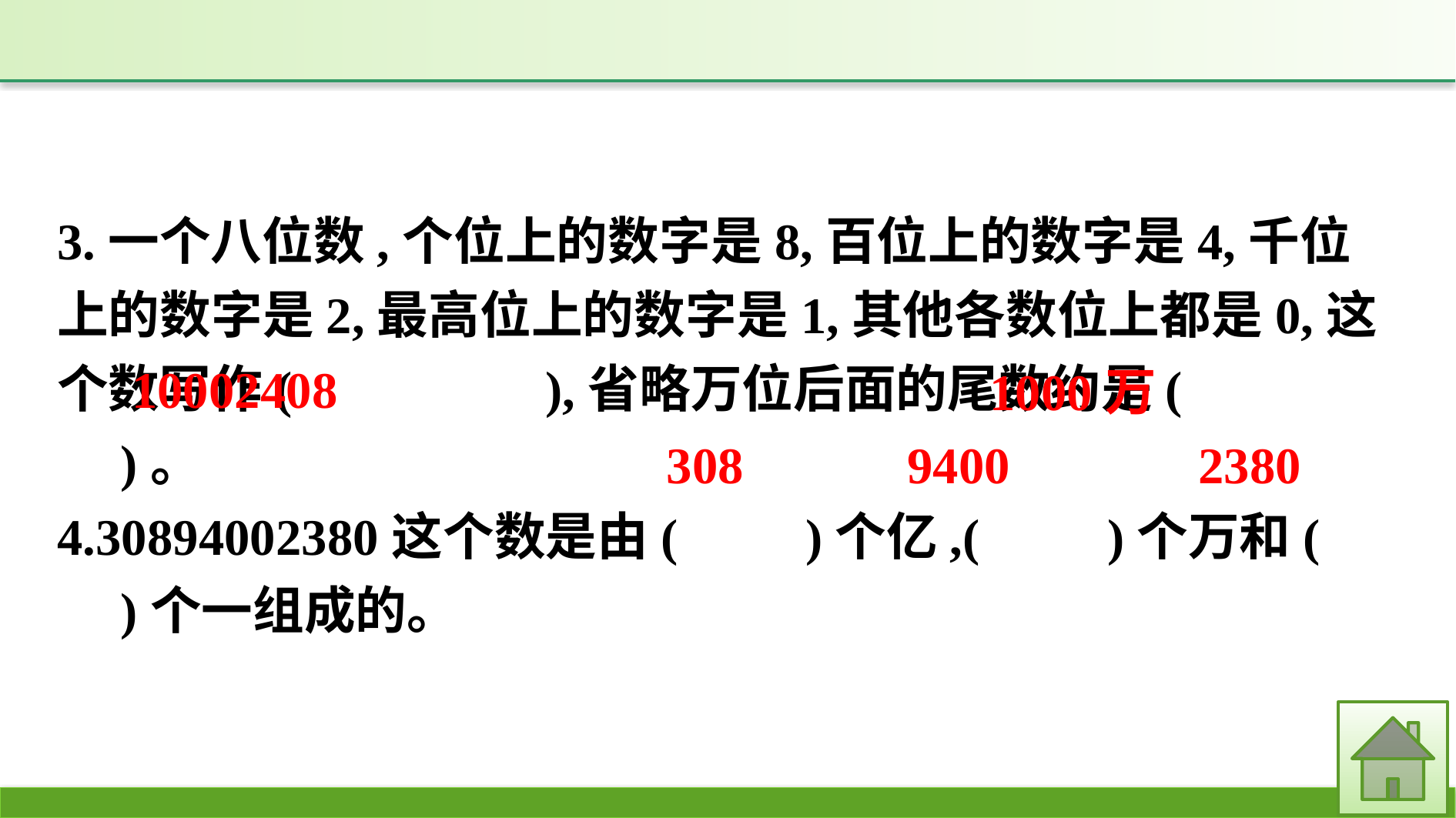

3.一个八位数,个位上的数字是8,百位上的数字是4,千位上的数字是2,最高位上的数字是1,其他各数位上都是0,这个数写作(　　  　　),省略万位后面的尾数约是(　　　　)。
4.30894002380这个数是由(　　)个亿,(　　)个万和(　　)个一组成的。
10002408
1000万
2380
9400
308